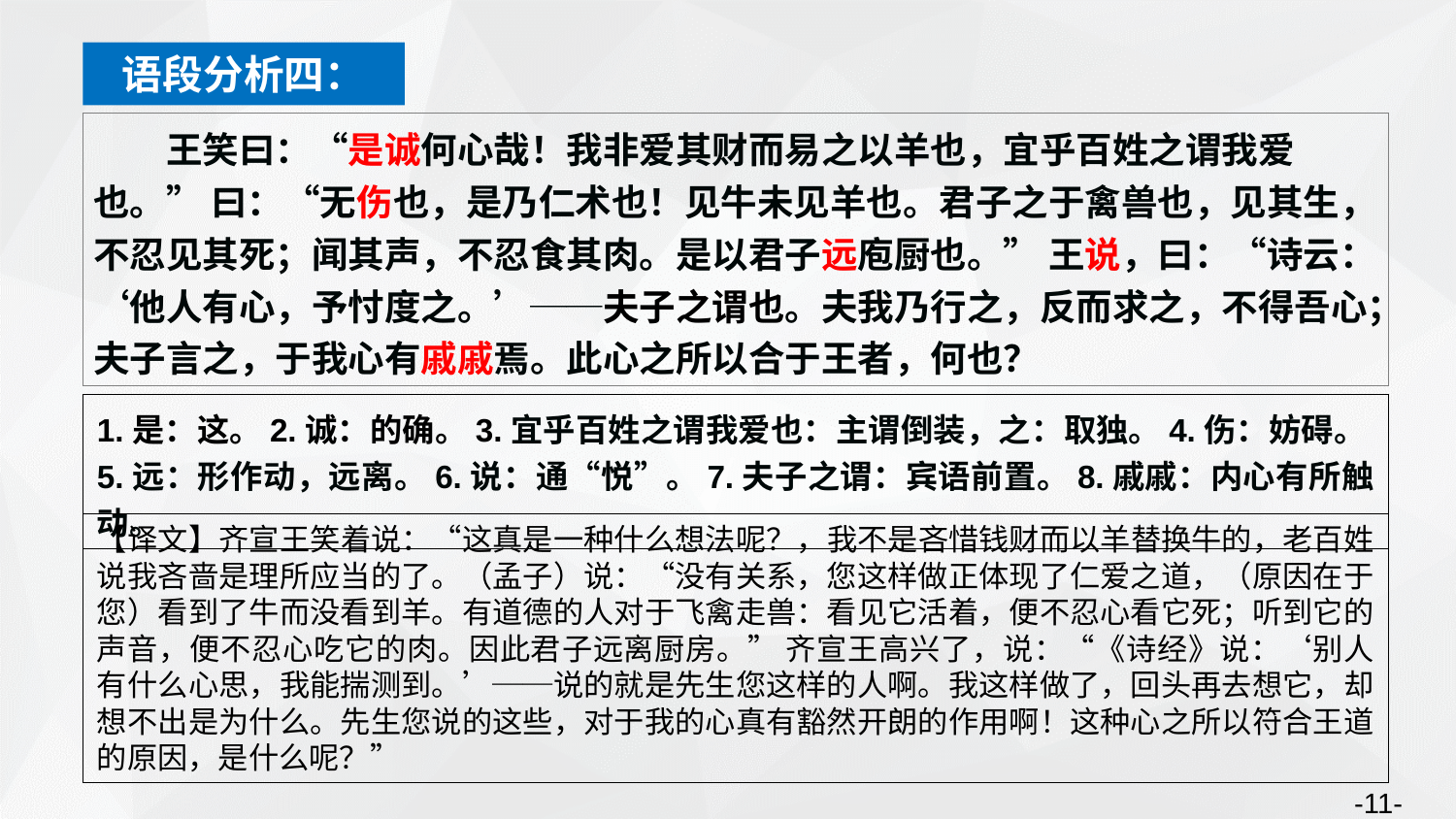

语段分析四：
王笑曰：“是诚何心哉！我非爱其财而易之以羊也，宜乎百姓之谓我爱也。” 曰：“无伤也，是乃仁术也！见牛未见羊也。君子之于禽兽也，见其生，不忍见其死；闻其声，不忍食其肉。是以君子远庖厨也。” 王说，曰：“诗云：‘他人有心，予忖度之。’──夫子之谓也。夫我乃行之，反而求之，不得吾心；夫子言之，于我心有戚戚焉。此心之所以合于王者，何也？
1.是：这。2.诚：的确。3.宜乎百姓之谓我爱也：主谓倒装，之：取独。4.伤：妨碍。5.远：形作动，远离。6.说：通“悦”。7.夫子之谓：宾语前置。8.戚戚：内心有所触动。
【译文】齐宣王笑着说：“这真是一种什么想法呢？，我不是吝惜钱财而以羊替换牛的，老百姓说我吝啬是理所应当的了。（孟子）说：“没有关系，您这样做正体现了仁爱之道，（原因在于您）看到了牛而没看到羊。有道德的人对于飞禽走兽：看见它活着，便不忍心看它死；听到它的声音，便不忍心吃它的肉。因此君子远离厨房。” 齐宣王高兴了，说：“《诗经》说：‘别人有什么心思，我能揣测到。’──说的就是先生您这样的人啊。我这样做了，回头再去想它，却想不出是为什么。先生您说的这些，对于我的心真有豁然开朗的作用啊！这种心之所以符合王道的原因，是什么呢？”
-11-